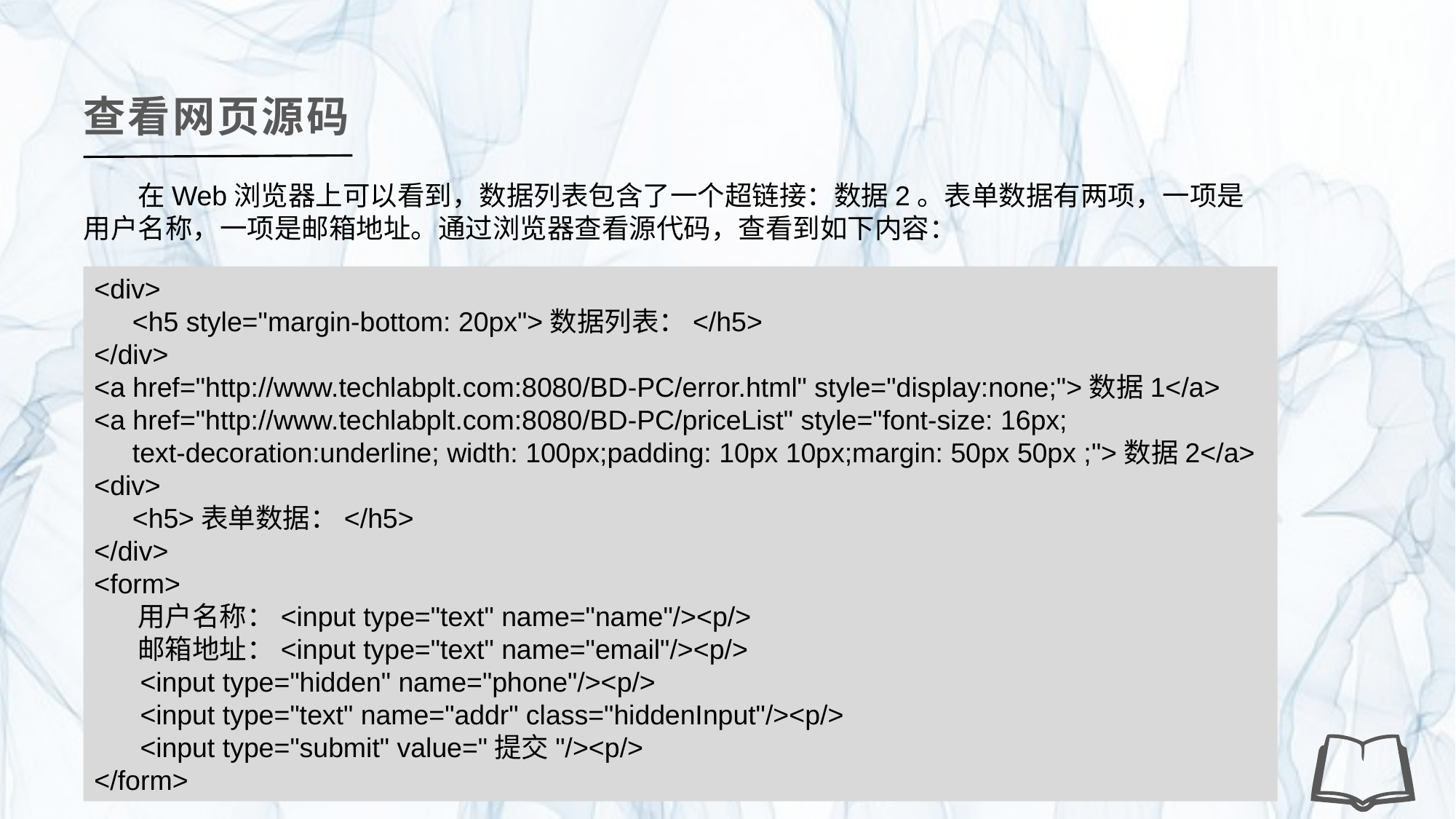

查看网页源码
在Web浏览器上可以看到，数据列表包含了一个超链接：数据2。表单数据有两项，一项是用户名称，一项是邮箱地址。通过浏览器查看源代码，查看到如下内容：
<div>
     <h5 style="margin-bottom: 20px">数据列表：</h5>
</div>
<a href="http://www.techlabplt.com:8080/BD-PC/error.html" style="display:none;">数据1</a>
<a href="http://www.techlabplt.com:8080/BD-PC/priceList" style="font-size: 16px;
     text-decoration:underline; width: 100px;padding: 10px 10px;margin: 50px 50px ;">数据2</a>
<div>
     <h5>表单数据：</h5>
</div>
<form>
      用户名称：<input type="text" name="name"/><p/>
      邮箱地址：<input type="text" name="email"/><p/>
      <input type="hidden" name="phone"/><p/>
      <input type="text" name="addr" class="hiddenInput"/><p/>
      <input type="submit" value="提交"/><p/>
</form>

9